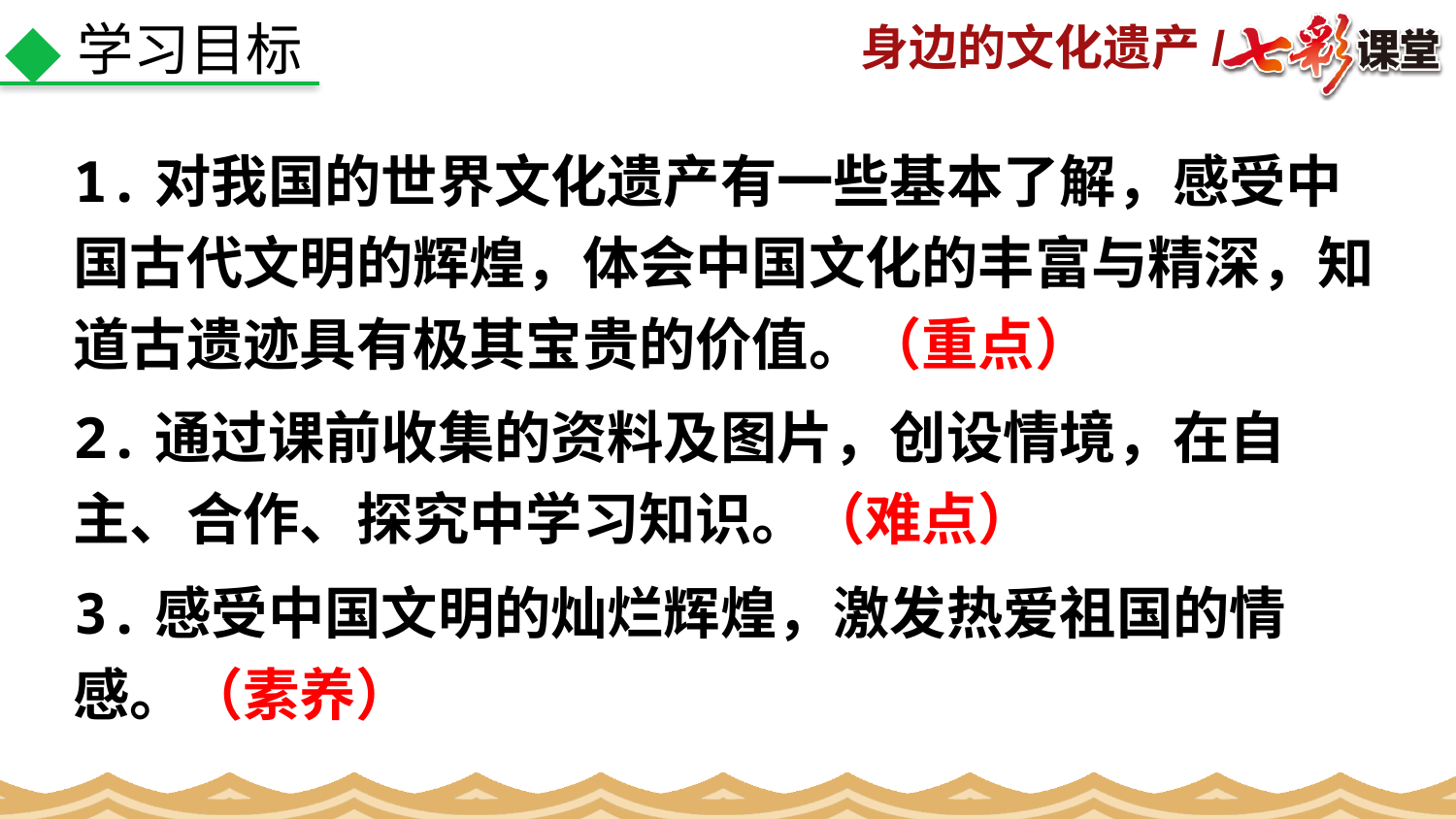

学习目标

1.对我国的世界文化遗产有一些基本了解，感受中国古代文明的辉煌，体会中国文化的丰富与精深，知道古遗迹具有极其宝贵的价值。（重点）
2.通过课前收集的资料及图片，创设情境，在自主、合作、探究中学习知识。（难点）
3.感受中国文明的灿烂辉煌，激发热爱祖国的情感。（素养）